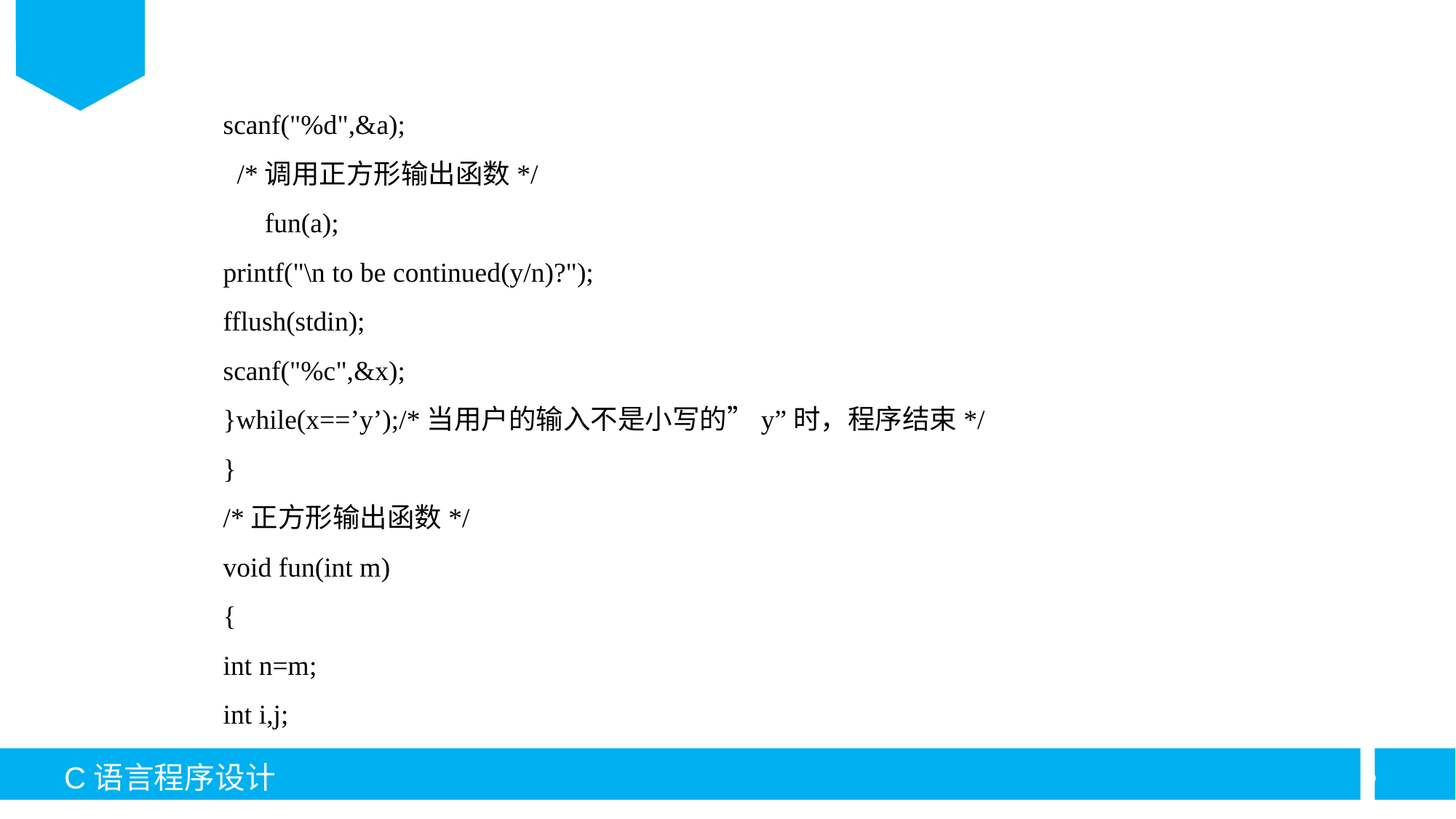

scanf("%d",&a);
  /*调用正方形输出函数*/
      fun(a);
printf("\n to be continued(y/n)?");
fflush(stdin);
scanf("%c",&x);
}while(x==’y’);/*当用户的输入不是小写的”y”时，程序结束*/
}
/*正方形输出函数*/
void fun(int m)
{
int n=m;
int i,j;